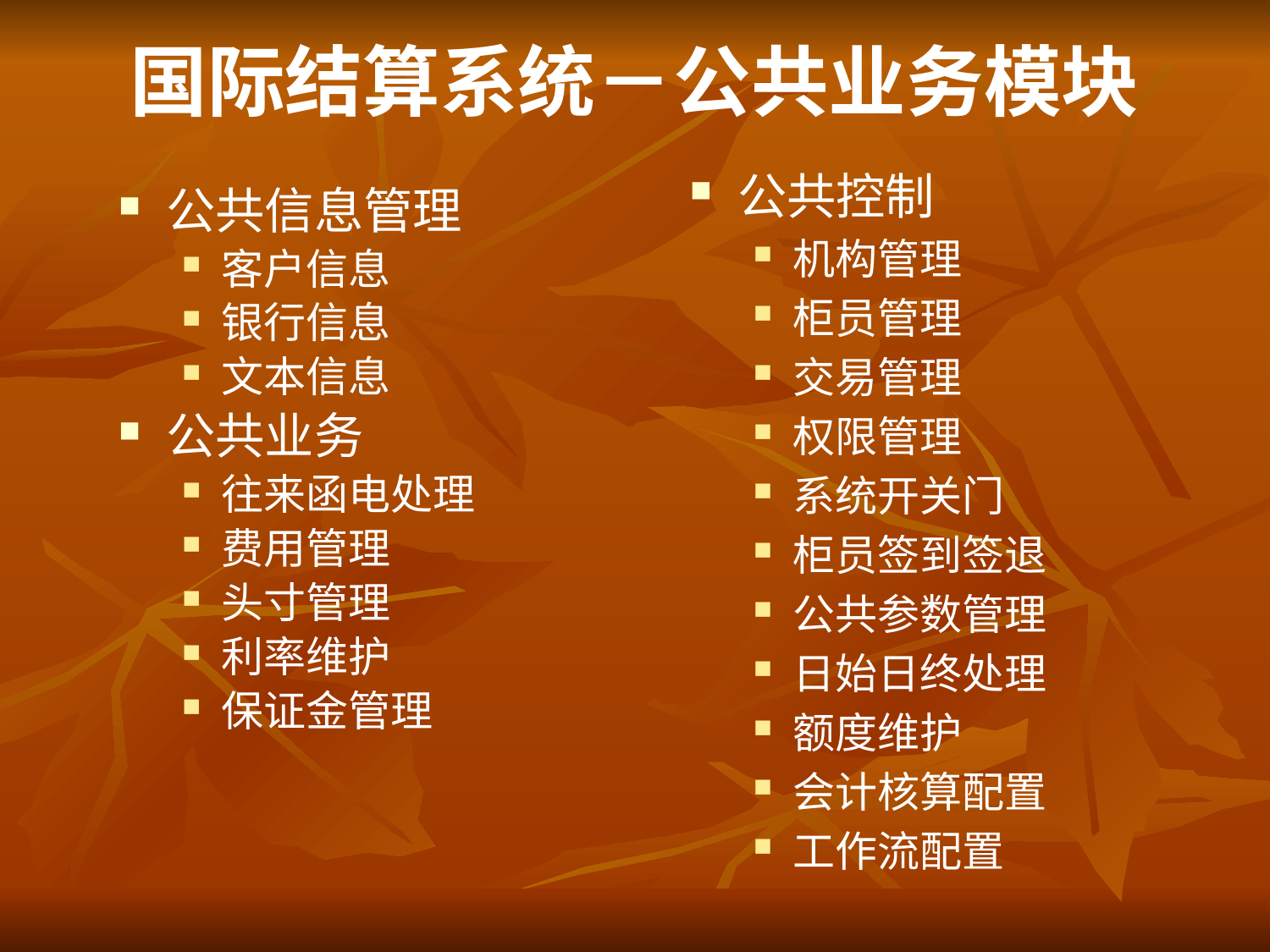

# 国际结算系统－公共业务模块
公共控制
机构管理
柜员管理
交易管理
权限管理
系统开关门
柜员签到签退
公共参数管理
日始日终处理
额度维护
会计核算配置
工作流配置
公共信息管理
客户信息
银行信息
文本信息
公共业务
往来函电处理
费用管理
头寸管理
利率维护
保证金管理